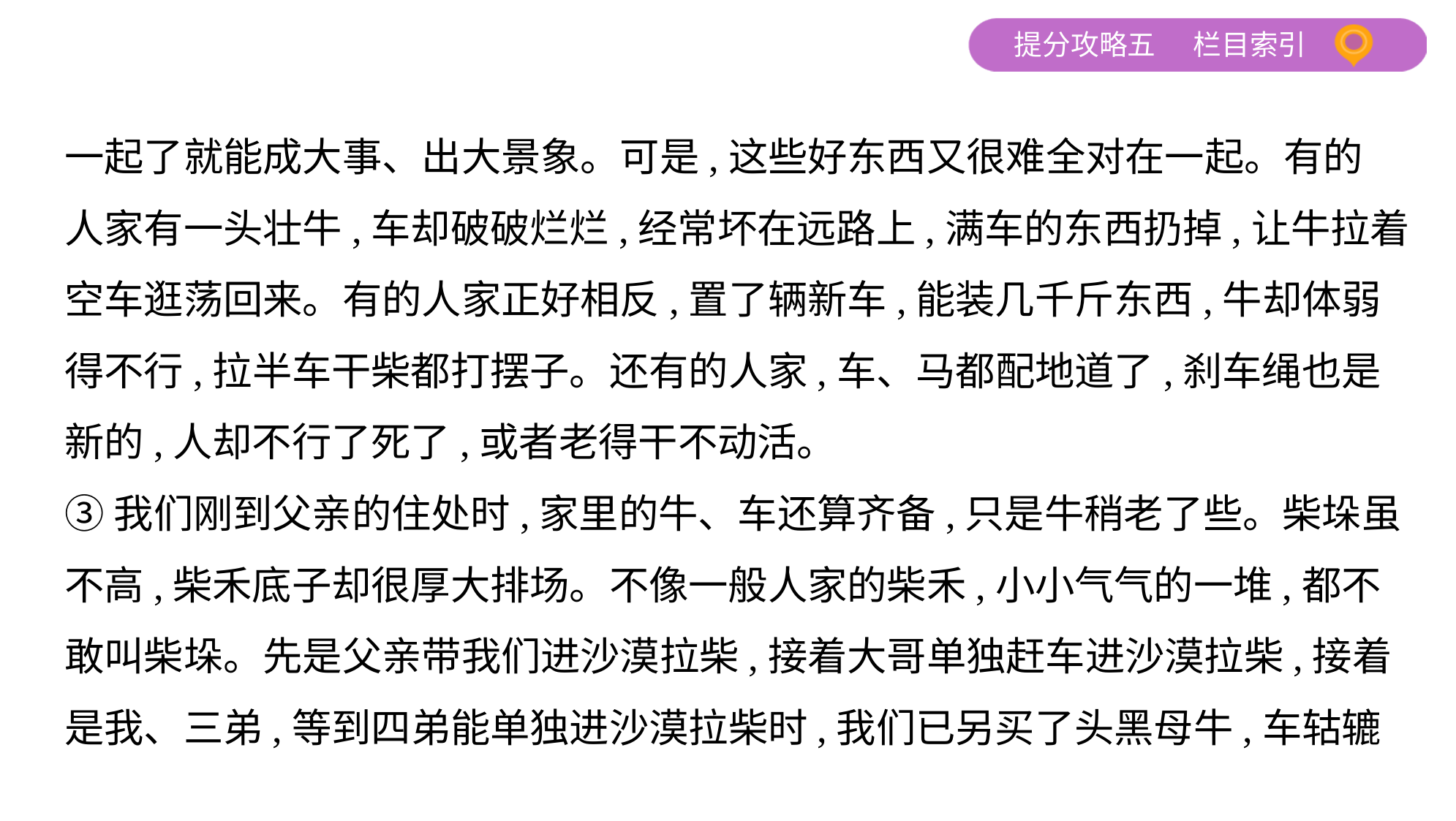

一起了就能成大事、出大景象。可是,这些好东西又很难全对在一起。有的
人家有一头壮牛,车却破破烂烂,经常坏在远路上,满车的东西扔掉,让牛拉着
空车逛荡回来。有的人家正好相反,置了辆新车,能装几千斤东西,牛却体弱
得不行,拉半车干柴都打摆子。还有的人家,车、马都配地道了,刹车绳也是
新的,人却不行了死了,或者老得干不动活。
③我们刚到父亲的住处时,家里的牛、车还算齐备,只是牛稍老了些。柴垛虽
不高,柴禾底子却很厚大排场。不像一般人家的柴禾,小小气气的一堆,都不
敢叫柴垛。先是父亲带我们进沙漠拉柴,接着大哥单独赶车进沙漠拉柴,接着
是我、三弟,等到四弟能单独进沙漠拉柴时,我们已另买了头黑母牛,车轱辘